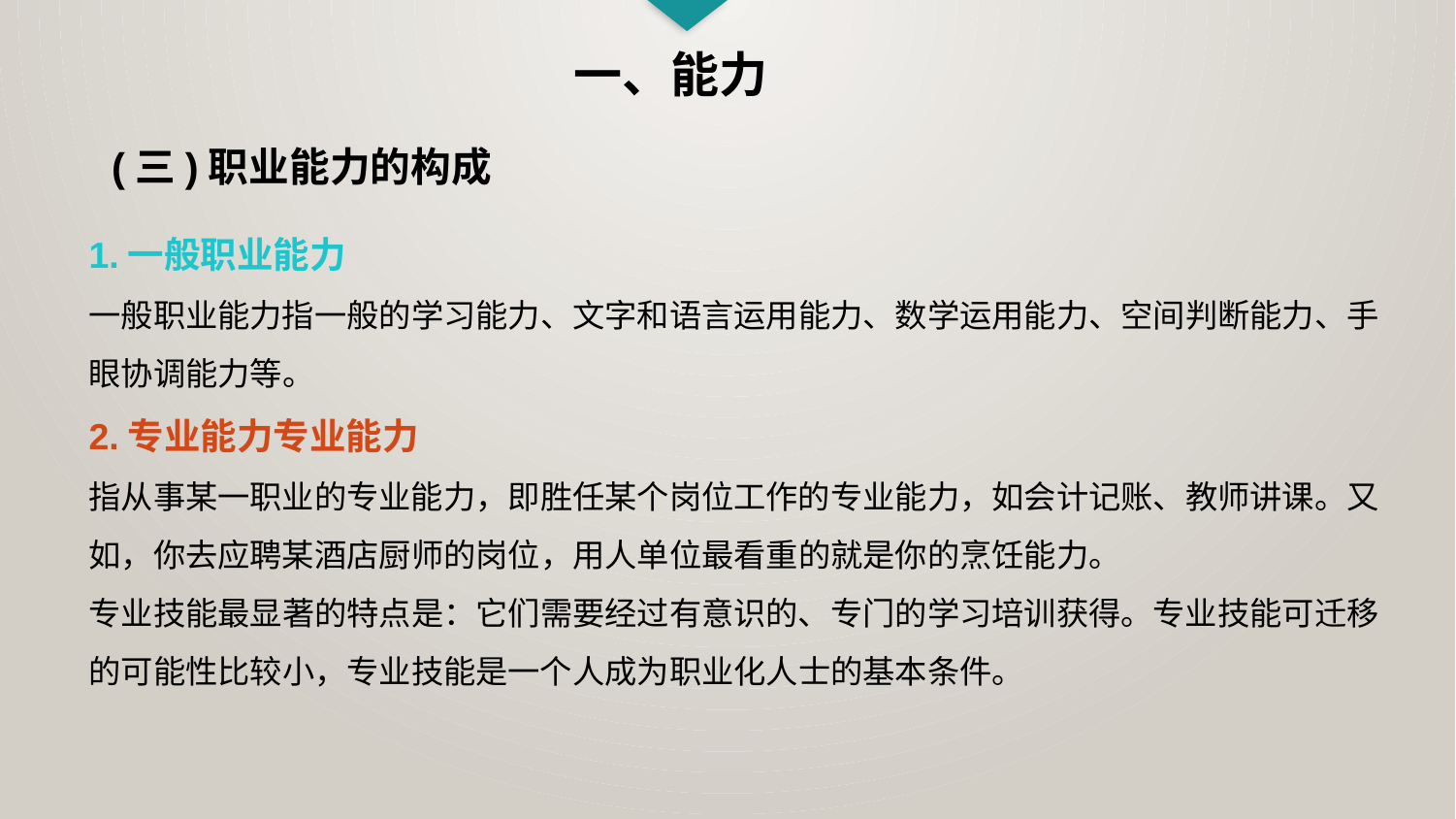

一、能力
(三)职业能力的构成
1.一般职业能力
一般职业能力指一般的学习能力、文字和语言运用能力、数学运用能力、空间判断能力、手眼协调能力等。
2.专业能力专业能力
指从事某一职业的专业能力，即胜任某个岗位工作的专业能力，如会计记账、教师讲课。又如，你去应聘某酒店厨师的岗位，用人单位最看重的就是你的烹饪能力。
专业技能最显著的特点是：它们需要经过有意识的、专门的学习培训获得。专业技能可迁移的可能性比较小，专业技能是一个人成为职业化人士的基本条件。
54